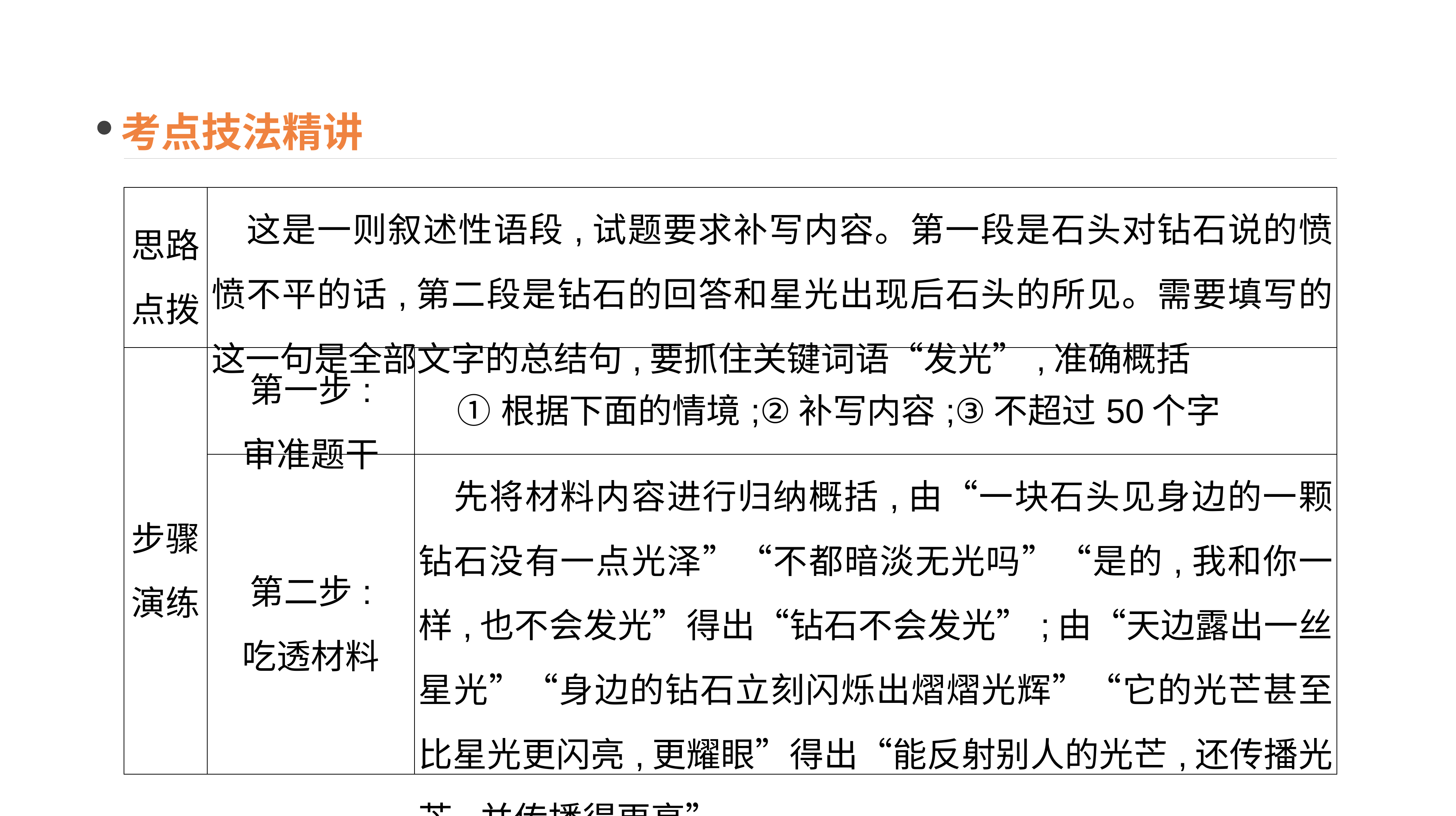

考点技法精讲

| 思路 点拨 | 这是一则叙述性语段,试题要求补写内容。第一段是石头对钻石说的愤愤不平的话,第二段是钻石的回答和星光出现后石头的所见。需要填写的这一句是全部文字的总结句,要抓住关键词语“发光”,准确概括 |  |
| --- | --- | --- |
| 步骤 演练 | 第一步: 审准题干 | ①根据下面的情境;②补写内容;③不超过50个字 |
|  | 第二步: 吃透材料 | 先将材料内容进行归纳概括,由“一块石头见身边的一颗钻石没有一点光泽”“不都暗淡无光吗”“是的,我和你一样,也不会发光”得出“钻石不会发光”;由“天边露出一丝星光”“身边的钻石立刻闪烁出熠熠光辉”“它的光芒甚至比星光更闪亮,更耀眼”得出“能反射别人的光芒,还传播光芒,并传播得更亮” |